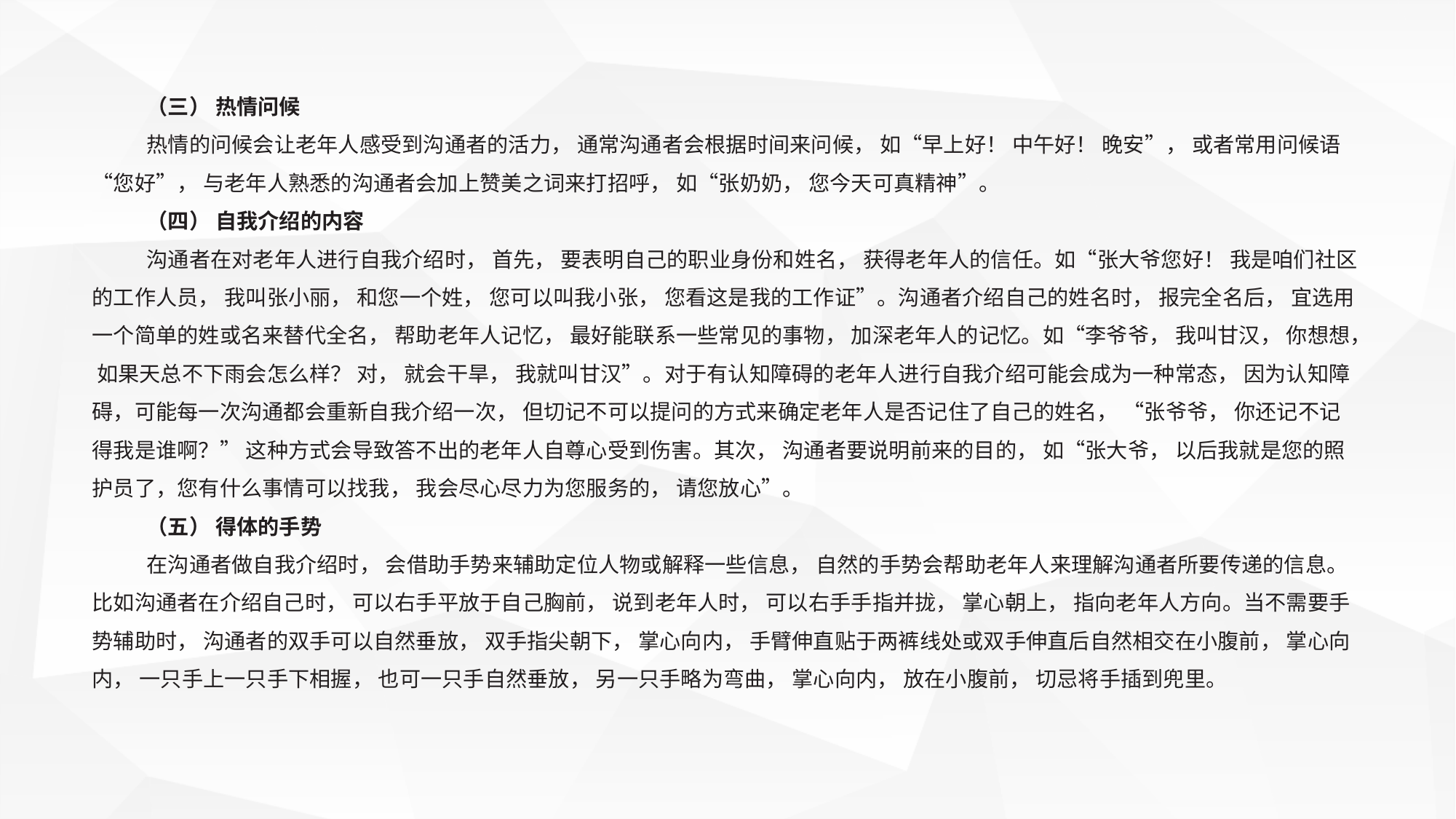

（三） 热情问候
热情的问候会让老年人感受到沟通者的活力， 通常沟通者会根据时间来问候， 如“早上好！ 中午好！ 晚安”， 或者常用问候语“您好”， 与老年人熟悉的沟通者会加上赞美之词来打招呼， 如“张奶奶， 您今天可真精神”。
（四） 自我介绍的内容
沟通者在对老年人进行自我介绍时， 首先， 要表明自己的职业身份和姓名， 获得老年人的信任。如“张大爷您好！ 我是咱们社区的工作人员， 我叫张小丽， 和您一个姓， 您可以叫我小张， 您看这是我的工作证”。沟通者介绍自己的姓名时， 报完全名后， 宜选用一个简单的姓或名来替代全名， 帮助老年人记忆， 最好能联系一些常见的事物， 加深老年人的记忆。如“李爷爷， 我叫甘汉， 你想想， 如果天总不下雨会怎么样？ 对， 就会干旱， 我就叫甘汉”。对于有认知障碍的老年人进行自我介绍可能会成为一种常态， 因为认知障碍，可能每一次沟通都会重新自我介绍一次， 但切记不可以提问的方式来确定老年人是否记住了自己的姓名， “张爷爷， 你还记不记得我是谁啊？” 这种方式会导致答不出的老年人自尊心受到伤害。其次， 沟通者要说明前来的目的， 如“张大爷， 以后我就是您的照护员了，您有什么事情可以找我， 我会尽心尽力为您服务的， 请您放心”。
（五） 得体的手势
在沟通者做自我介绍时， 会借助手势来辅助定位人物或解释一些信息， 自然的手势会帮助老年人来理解沟通者所要传递的信息。比如沟通者在介绍自己时， 可以右手平放于自己胸前， 说到老年人时， 可以右手手指并拢， 掌心朝上， 指向老年人方向。当不需要手势辅助时， 沟通者的双手可以自然垂放， 双手指尖朝下， 掌心向内， 手臂伸直贴于两裤线处或双手伸直后自然相交在小腹前， 掌心向内， 一只手上一只手下相握， 也可一只手自然垂放， 另一只手略为弯曲， 掌心向内， 放在小腹前， 切忌将手插到兜里。